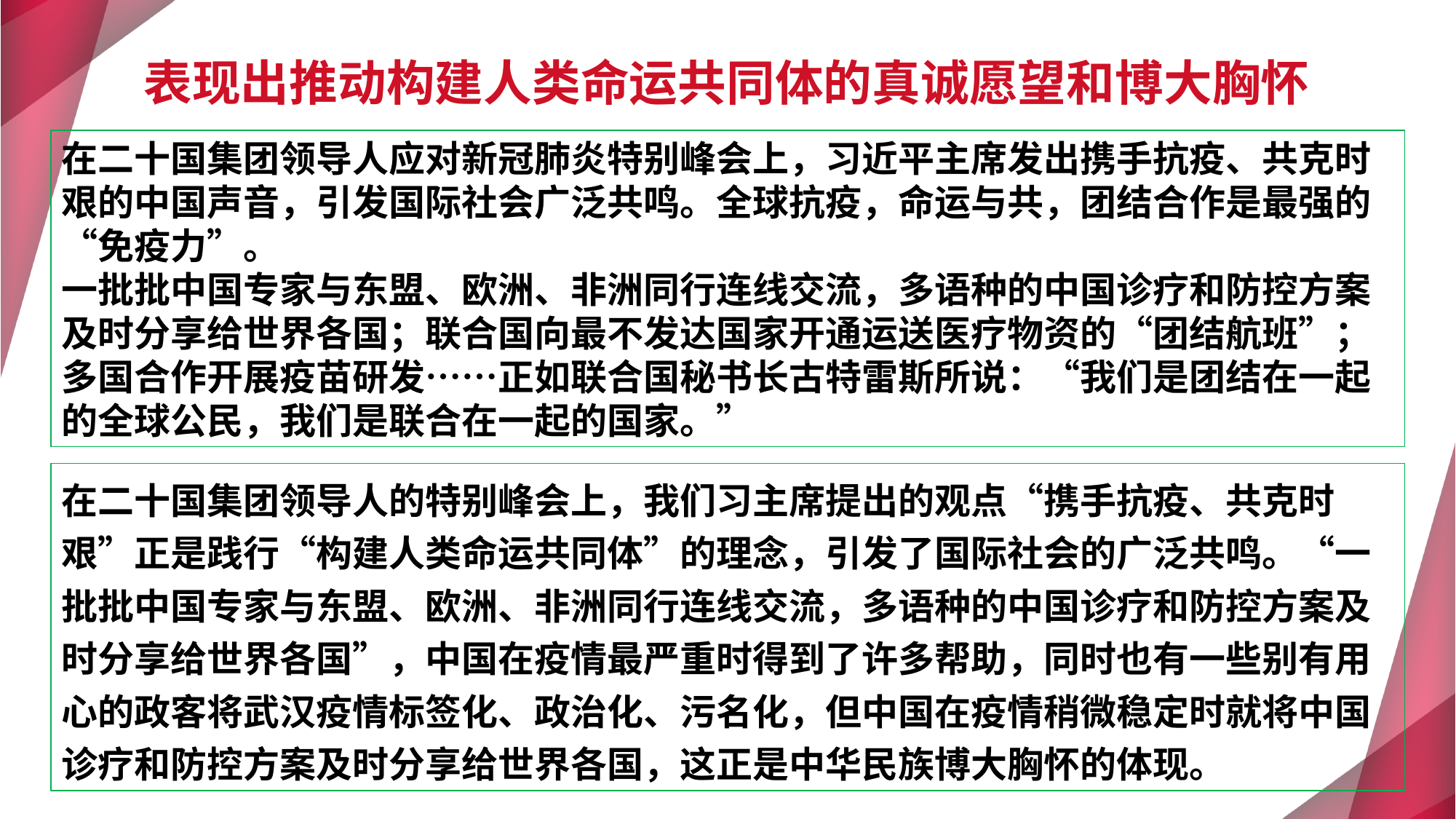

表现出推动构建人类命运共同体的真诚愿望和博大胸怀
在二十国集团领导人应对新冠肺炎特别峰会上，习近平主席发出携手抗疫、共克时艰的中国声音，引发国际社会广泛共鸣。全球抗疫，命运与共，团结合作是最强的“免疫力”。
一批批中国专家与东盟、欧洲、非洲同行连线交流，多语种的中国诊疗和防控方案及时分享给世界各国；联合国向最不发达国家开通运送医疗物资的“团结航班”；多国合作开展疫苗研发……正如联合国秘书长古特雷斯所说：“我们是团结在一起的全球公民，我们是联合在一起的国家。”
e7d195523061f1c0f55f9af68525816972d868573ada39bc763F3977967589A5F92C178830C92595A6CE4D0132F8C206B2B04C416AAA86B7FD80AB023F78DAEB544E2F013E11B2B95AD21703D1C90034A379EC9026EFAAF5D8D3F6EDD7215B015B463D656B0929A814A5414683A393A7CC9BB506C975E20AD17C211CA623623BC48209FD1E344B18C2900D8641C9B362
在二十国集团领导人的特别峰会上，我们习主席提出的观点“携手抗疫、共克时艰”正是践行“构建人类命运共同体”的理念，引发了国际社会的广泛共鸣。“一批批中国专家与东盟、欧洲、非洲同行连线交流，多语种的中国诊疗和防控方案及时分享给世界各国”，中国在疫情最严重时得到了许多帮助，同时也有一些别有用心的政客将武汉疫情标签化、政治化、污名化，但中国在疫情稍微稳定时就将中国诊疗和防控方案及时分享给世界各国，这正是中华民族博大胸怀的体现。